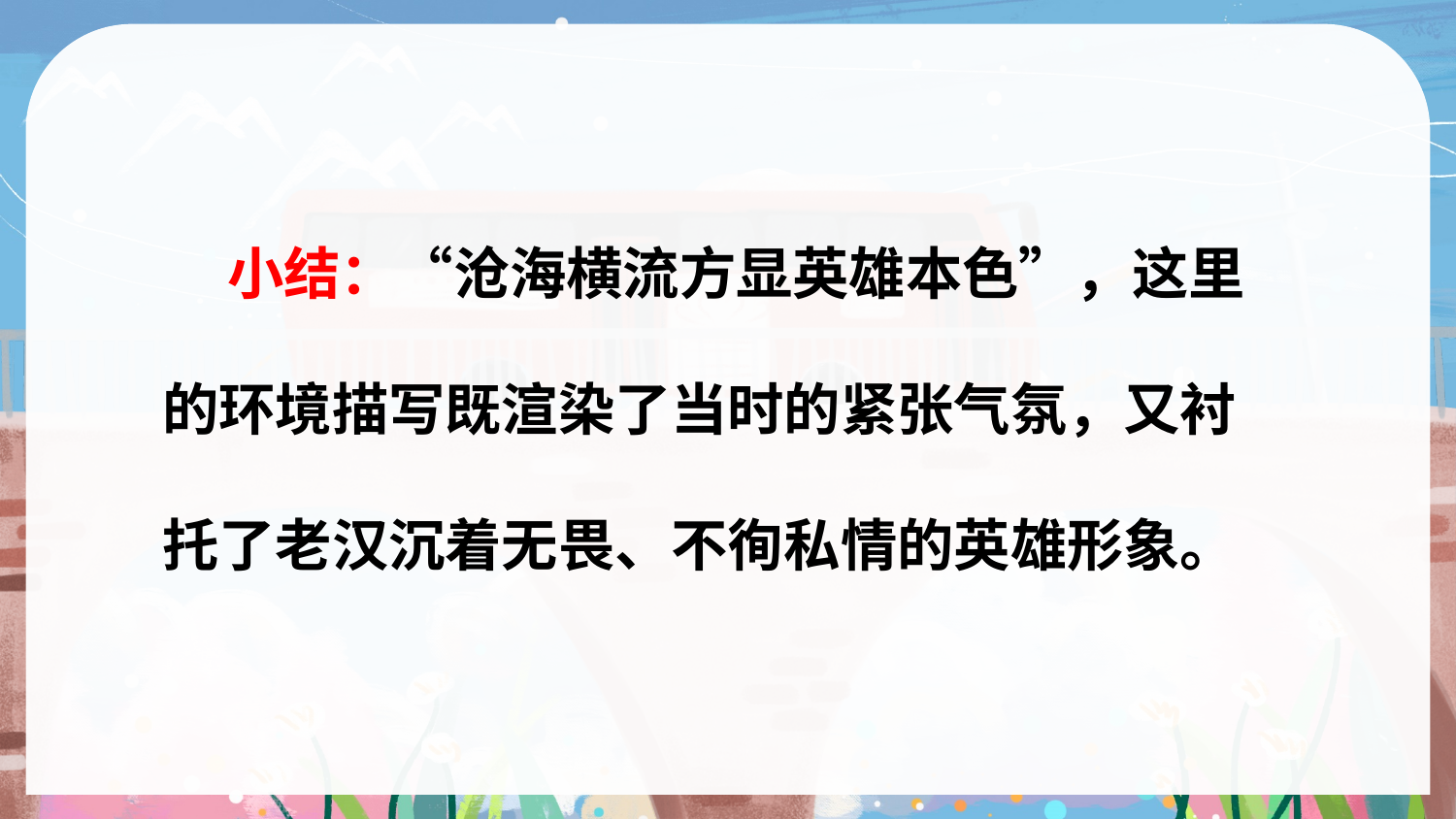

小结：“沧海横流方显英雄本色”，这里的环境描写既渲染了当时的紧张气氛，又衬托了老汉沉着无畏、不徇私情的英雄形象。